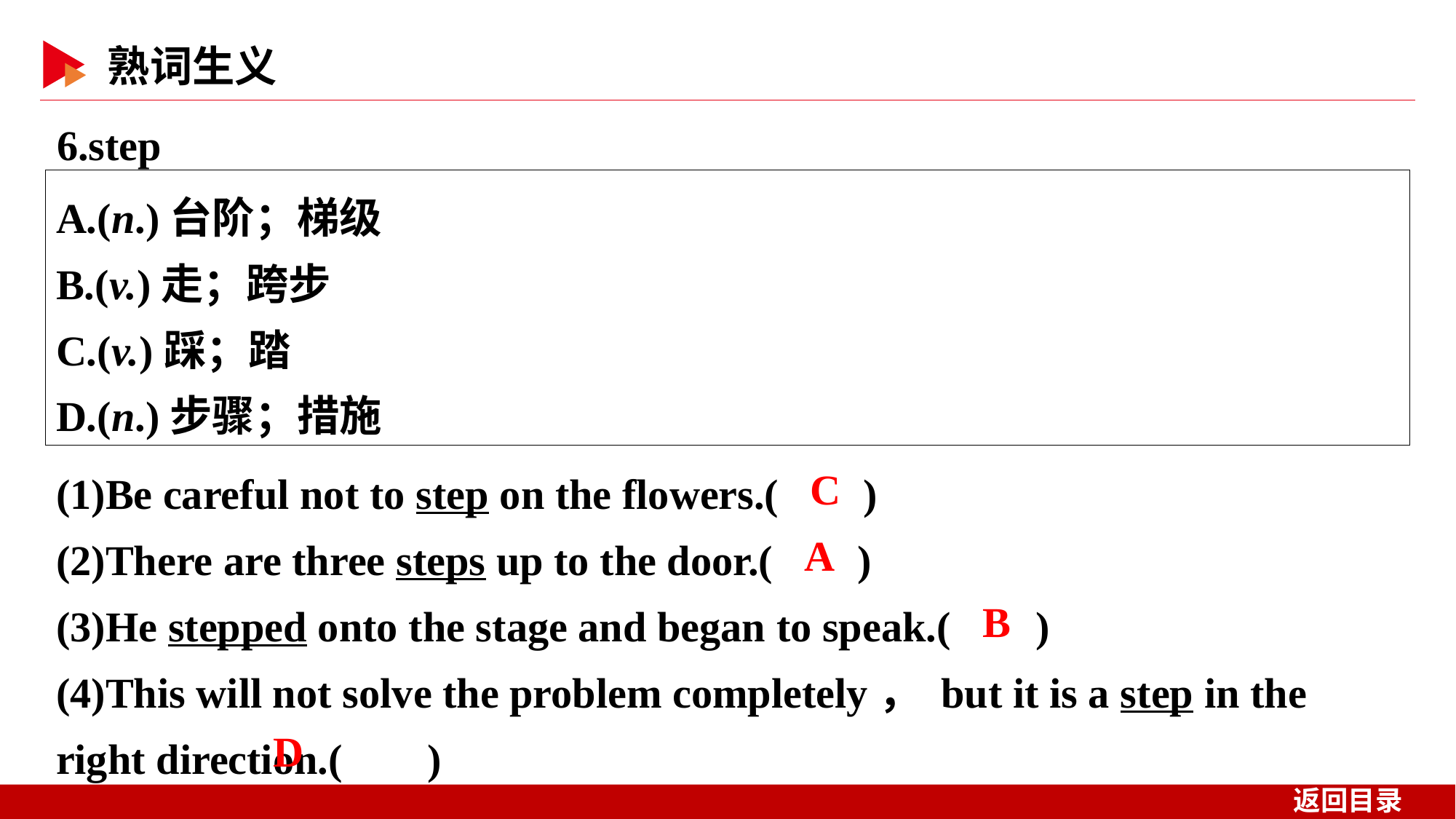

6.step
A.(n.)台阶；梯级
B.(v.)走；跨步
C.(v.)踩；踏
D.(n.)步骤；措施
(1)Be careful not to step on the flowers.(        )
(2)There are three steps up to the door.(        )
(3)He stepped onto the stage and began to speak.(        )
(4)This will not solve the problem completely， but it is a step in the right direction.(        )
   C
   A
   B
   D